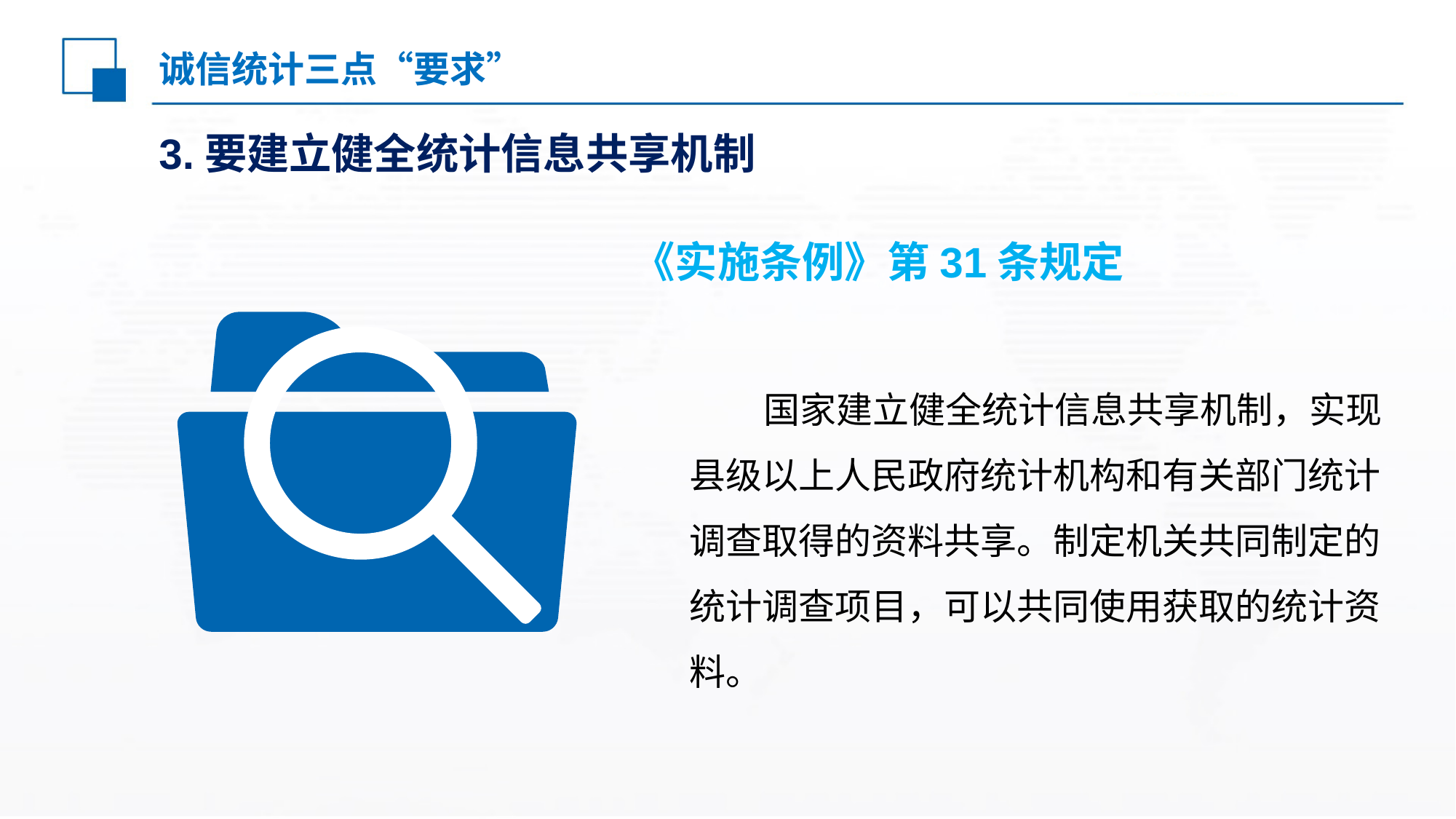

诚信统计三点“要求”
3.要建立健全统计信息共享机制
《实施条例》第31条规定
        国家建立健全统计信息共享机制，实现县级以上人民政府统计机构和有关部门统计调查取得的资料共享。制定机关共同制定的统计调查项目，可以共同使用获取的统计资料。